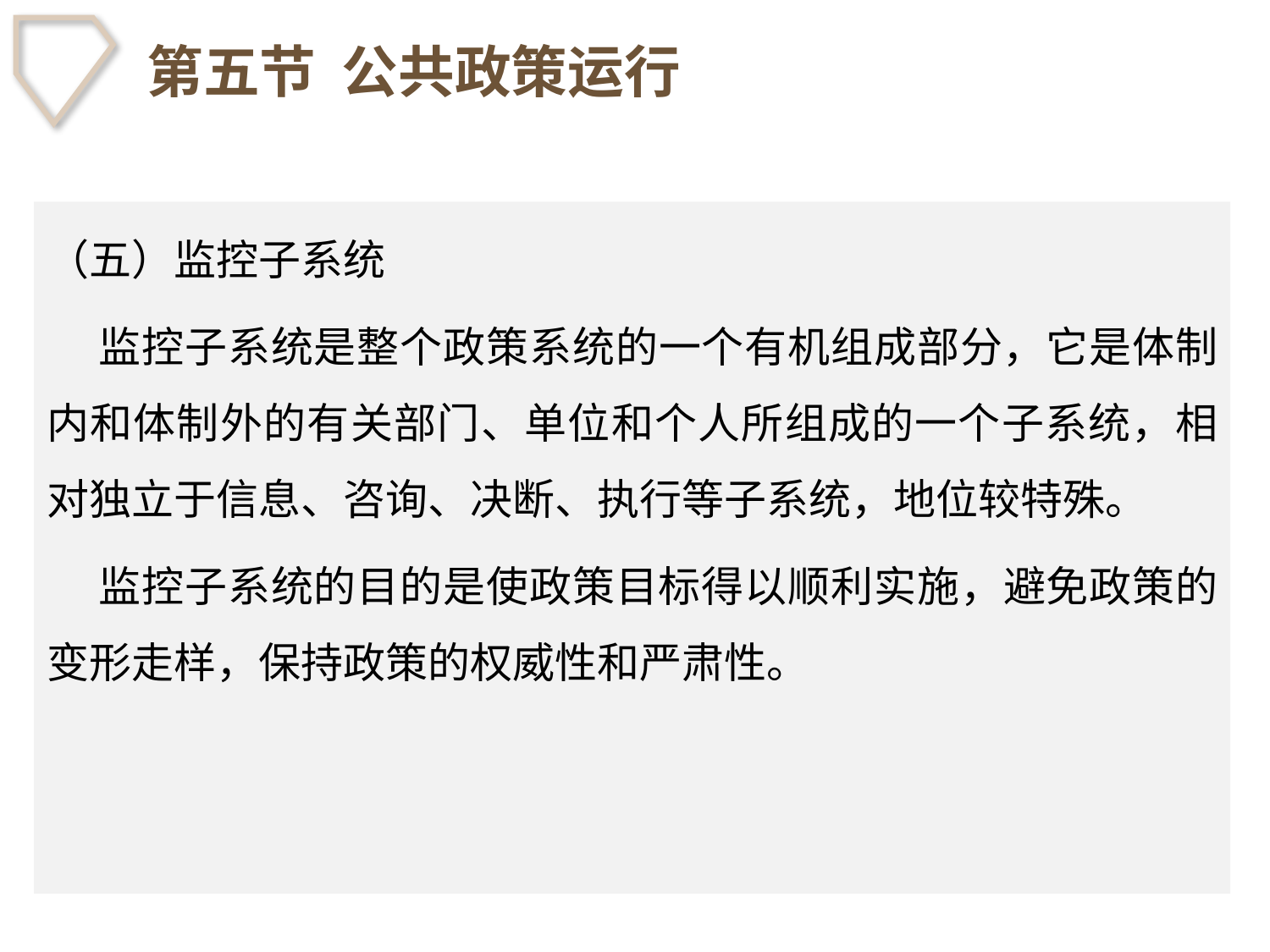

# 第五节  公共政策运行
（五）监控子系统
    监控子系统是整个政策系统的一个有机组成部分，它是体制内和体制外的有关部门、单位和个人所组成的一个子系统，相对独立于信息、咨询、决断、执行等子系统，地位较特殊。
    监控子系统的目的是使政策目标得以顺利实施，避免政策的变形走样，保持政策的权威性和严肃性。